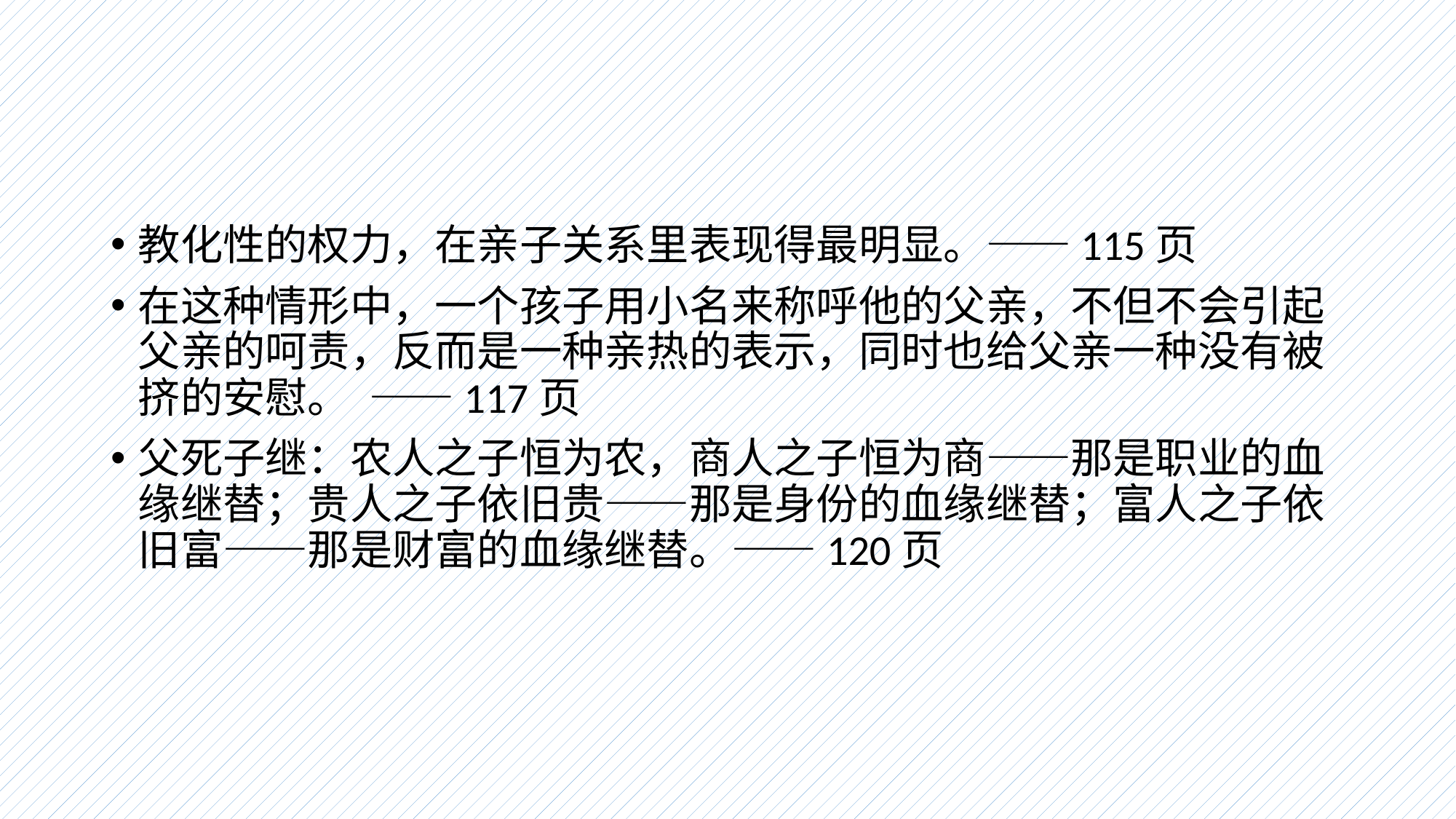

教化性的权力，在亲子关系里表现得最明显。——115页
在这种情形中，一个孩子用小名来称呼他的父亲，不但不会引起父亲的呵责，反而是一种亲热的表示，同时也给父亲一种没有被挤的安慰。  ——117页
父死子继：农人之子恒为农，商人之子恒为商——那是职业的血缘继替；贵人之子依旧贵——那是身份的血缘继替；富人之子依旧富——那是财富的血缘继替。——120页